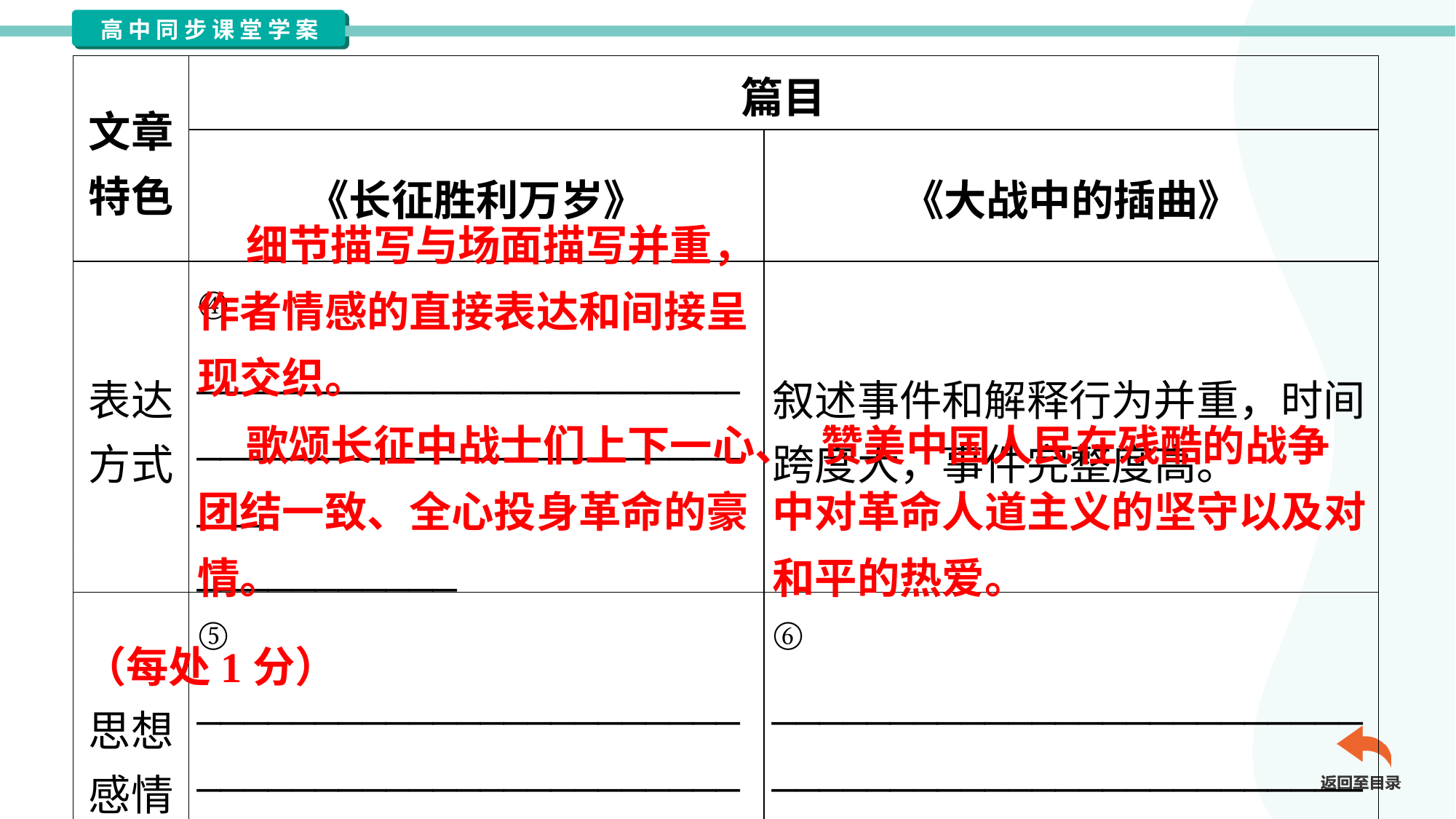

| 文章 特色 | 篇目 |  |
| --- | --- | --- |
|  | 《长征胜利万岁》 | 《大战中的插曲》 |
| 表达 方式 | ④ \_\_\_\_\_\_\_\_\_\_\_\_\_\_\_\_\_\_\_\_\_\_\_ \_\_\_\_\_\_\_\_\_\_\_\_\_\_\_\_\_\_\_\_\_\_\_\_\_\_ \_\_\_\_\_\_\_\_\_\_\_ | 叙述事件和解释行为并重，时间 跨度大，事件完整度高。 |
| 思想 感情 | ⑤ \_\_\_\_\_\_\_\_\_\_\_\_\_\_\_\_\_\_\_\_\_\_\_ \_\_\_\_\_\_\_\_\_\_\_\_\_\_\_\_\_\_\_\_\_\_\_\_\_\_ \_\_\_\_\_\_\_\_\_ | ⑥ \_\_\_\_\_\_\_\_\_\_\_\_\_\_\_\_\_\_\_\_\_\_\_\_\_ \_\_\_\_\_\_\_\_\_\_\_\_\_\_\_\_\_\_\_\_\_\_\_\_\_\_\_\_ \_\_\_\_\_\_\_\_\_\_\_\_\_\_\_\_\_\_\_\_\_\_\_\_ |
    细节描写与场面描写并重，作者情感的直接表达和间接呈现交织。
    歌颂长征中战士们上下一心、团结一致、全心投身革命的豪情。
    赞美中国人民在残酷的战争中对革命人道主义的坚守以及对和平的热爱。
（每处1分）